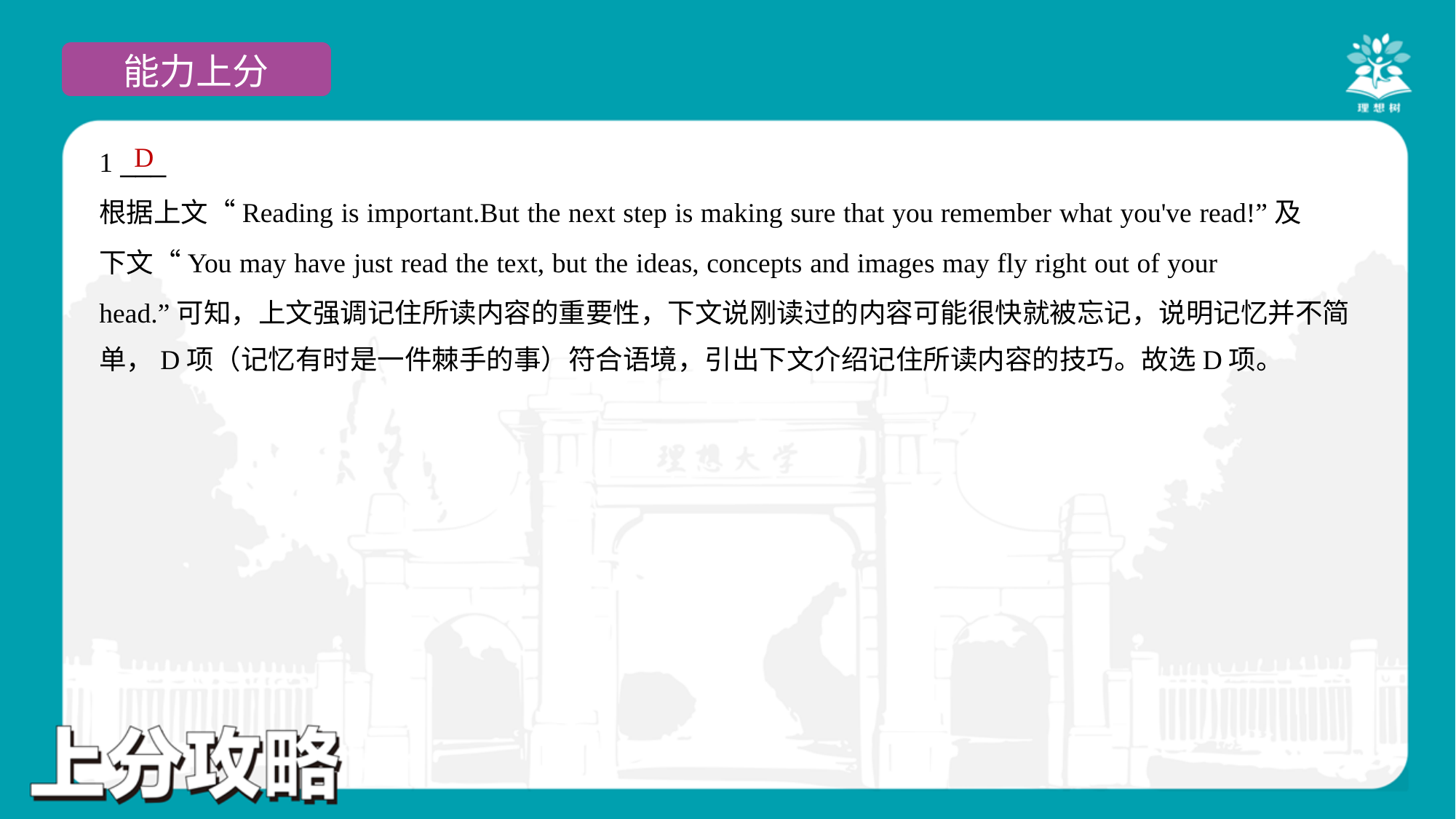

D
1 ___
根据上文“Reading is important.But the next step is making sure that you remember what you've read!”及
下文“You may have just read the text, but the ideas, concepts and images may fly right out of your
head.”可知，上文强调记住所读内容的重要性，下文说刚读过的内容可能很快就被忘记，说明记忆并不简
单，D项（记忆有时是一件棘手的事）符合语境，引出下文介绍记住所读内容的技巧。故选D项。